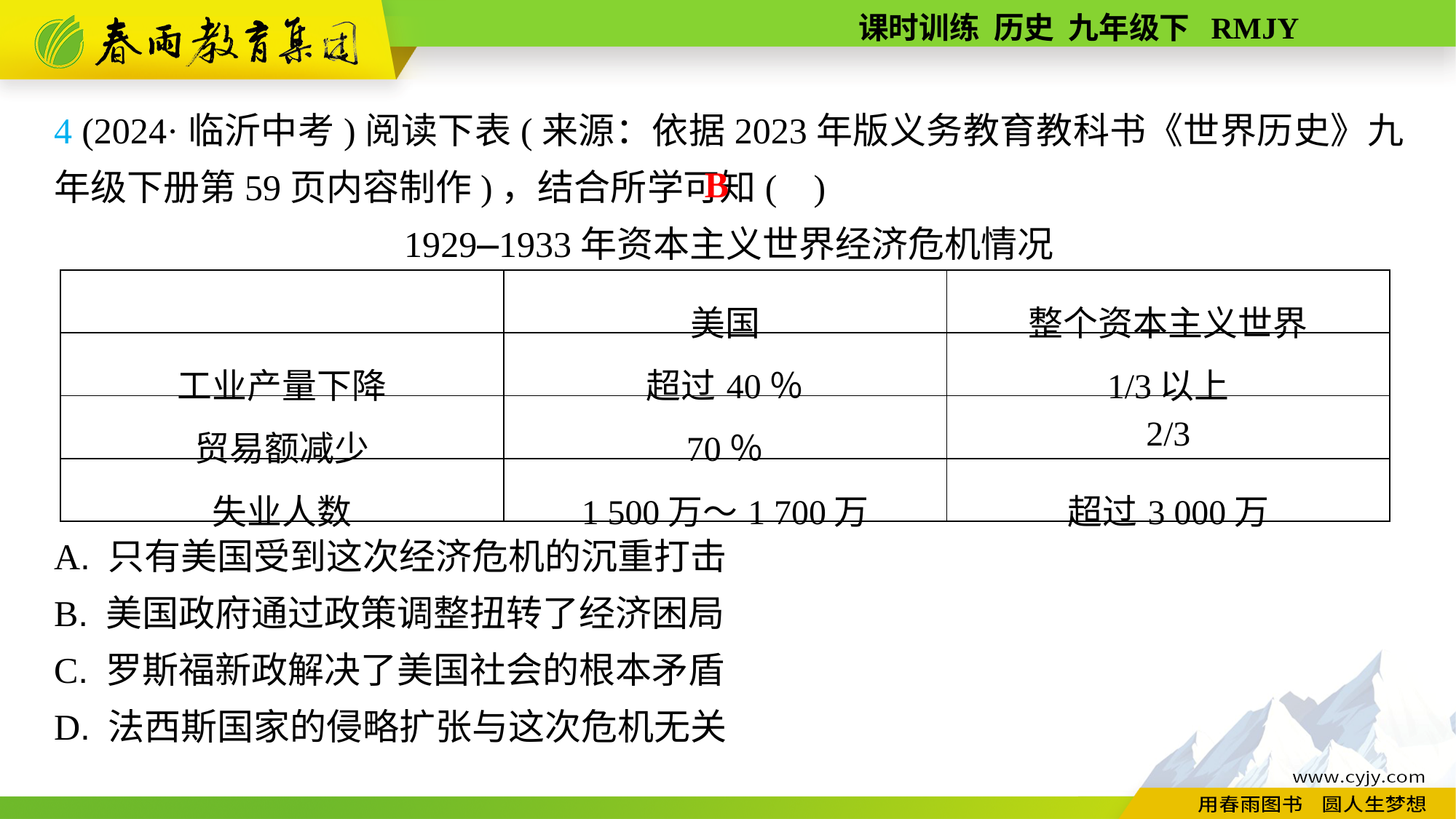

4 (2024·临沂中考)阅读下表(来源：依据2023年版义务教育教科书《世界历史》九年级下册第59页内容制作)，结合所学可知(    )
1929—1933年资本主义世界经济危机情况

A. 只有美国受到这次经济危机的沉重打击
B. 美国政府通过政策调整扭转了经济困局
C. 罗斯福新政解决了美国社会的根本矛盾
D. 法西斯国家的侵略扩张与这次危机无关
B
|  | 美国 | 整个资本主义世界 |
| --- | --- | --- |
| 工业产量下降 | 超过40％ | 1/3以上 |
| 贸易额减少 | 70％ | 2/3 |
| 失业人数 | 1 500万～1 700万 | 超过3 000万 |